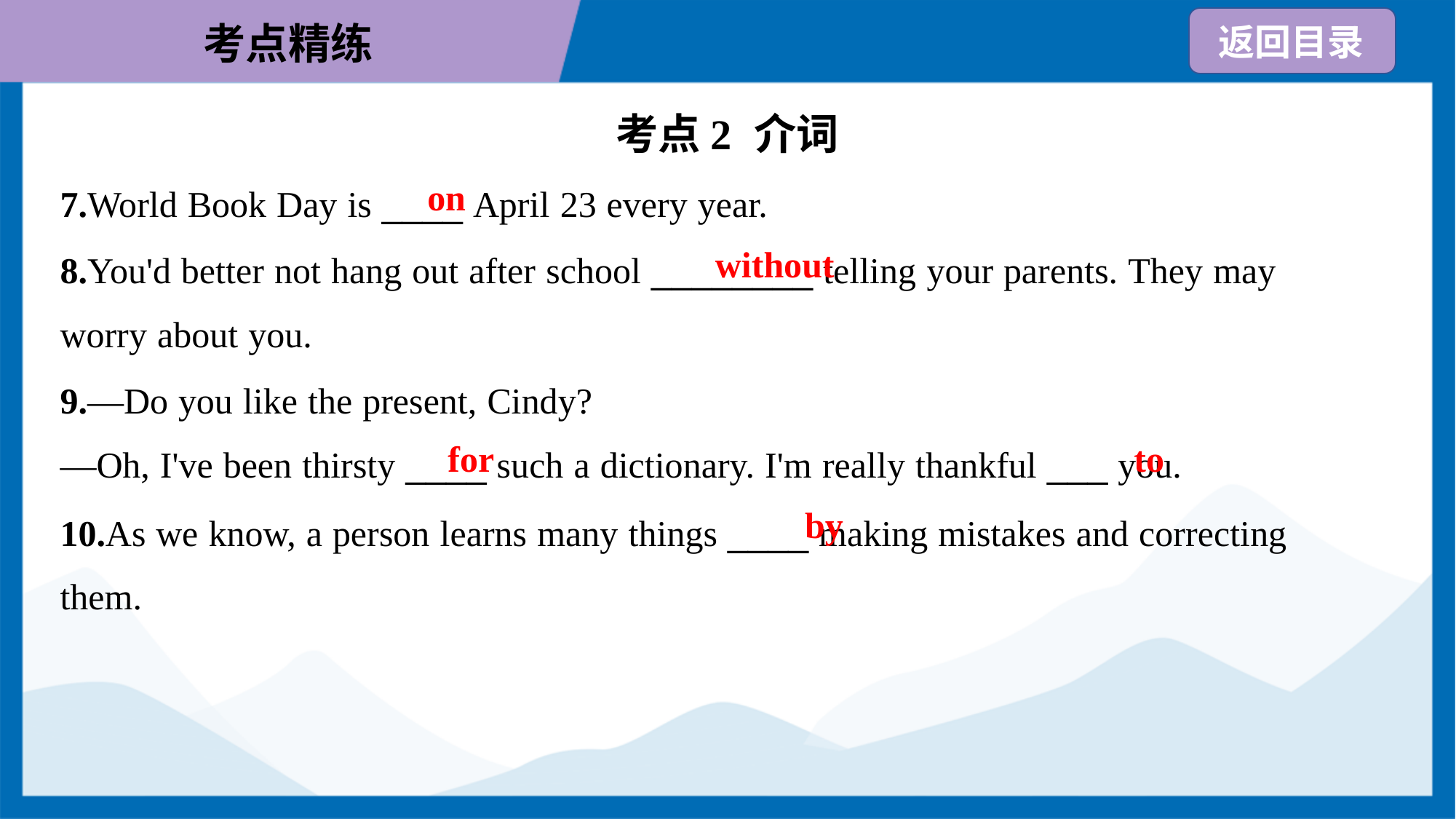

考点2 介词
on
7.World Book Day is ____ April 23 every year.
8.You'd better not hang out after school ________ telling your parents. They may
worry about you.
without
9.—Do you like the present, Cindy?
—Oh, I've been thirsty ____ such a dictionary. I'm really thankful ___ you.
for
to
by
10.As we know, a person learns many things ____ making mistakes and correcting
them.